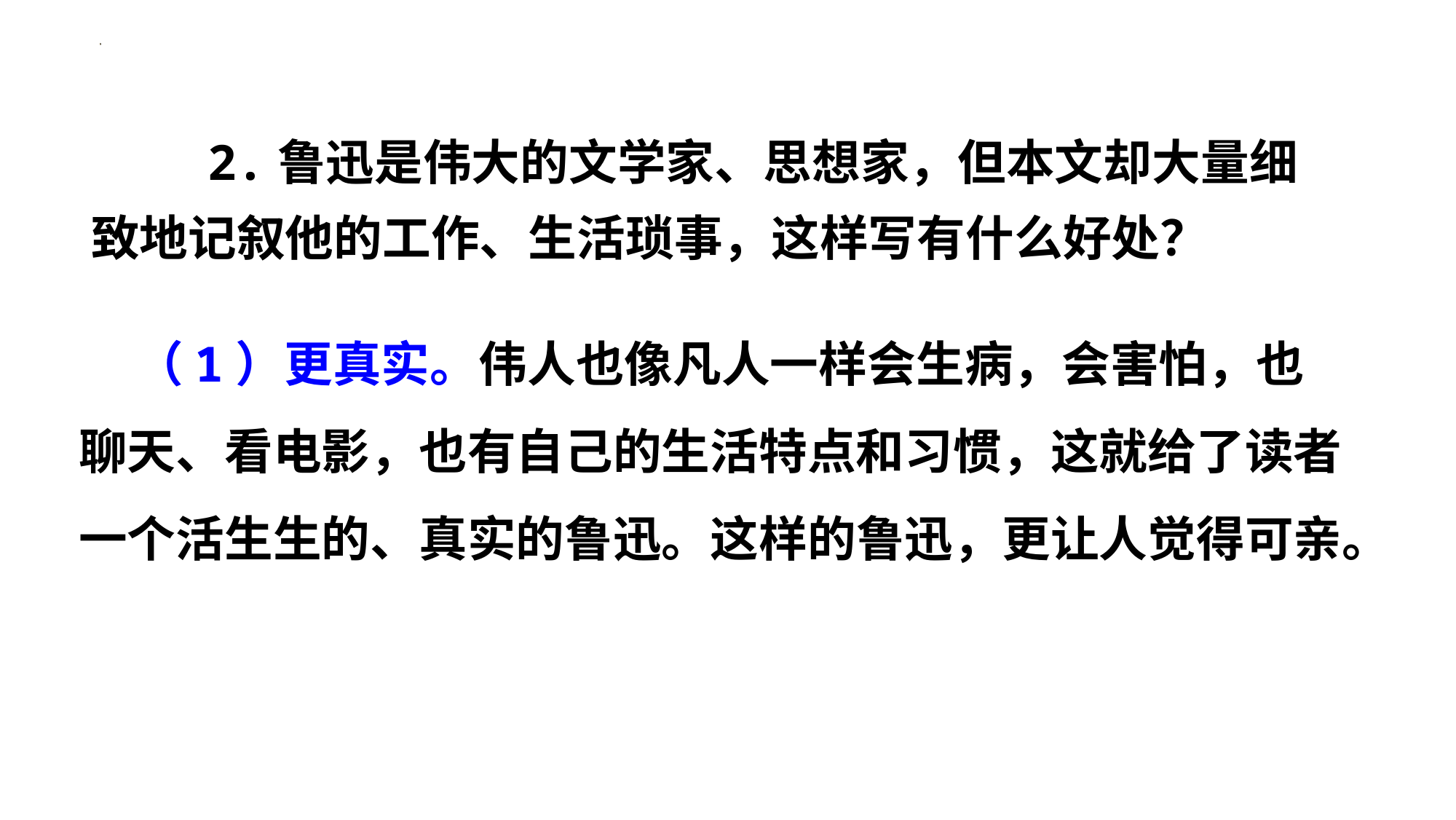

2.鲁迅是伟大的文学家、思想家，但本文却大量细致地记叙他的工作、生活琐事，这样写有什么好处？
    （1）更真实。伟人也像凡人一样会生病，会害怕，也聊天、看电影，也有自己的生活特点和习惯，这就给了读者一个活生生的、真实的鲁迅。这样的鲁迅，更让人觉得可亲。